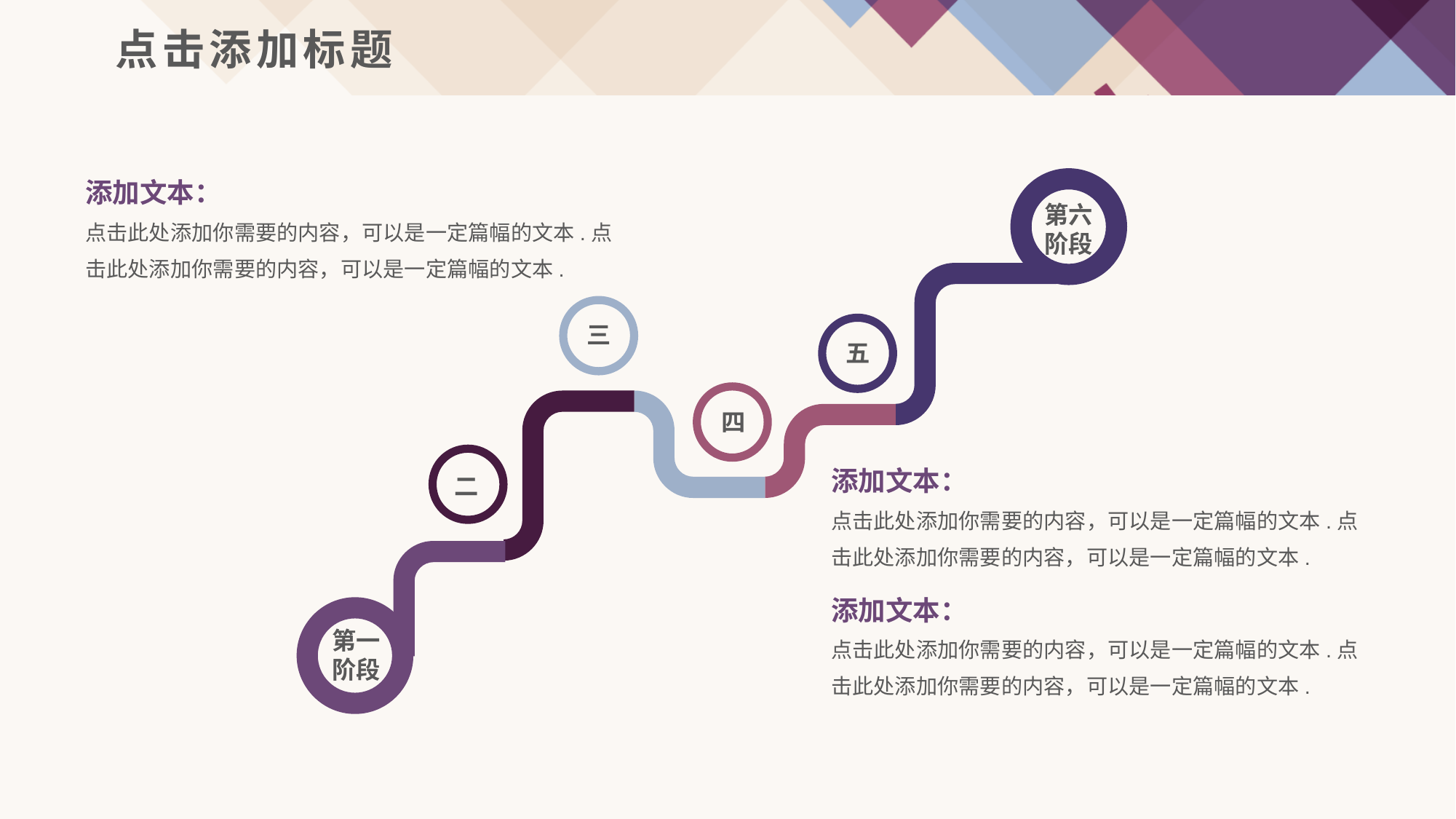

点击添加标题
添加文本：
点击此处添加你需要的内容，可以是一定篇幅的文本.点击此处添加你需要的内容，可以是一定篇幅的文本.

第六
阶段
三
五
四
二
第一
阶段
添加文本：
点击此处添加你需要的内容，可以是一定篇幅的文本.点击此处添加你需要的内容，可以是一定篇幅的文本.
添加文本：
点击此处添加你需要的内容，可以是一定篇幅的文本.点击此处添加你需要的内容，可以是一定篇幅的文本.